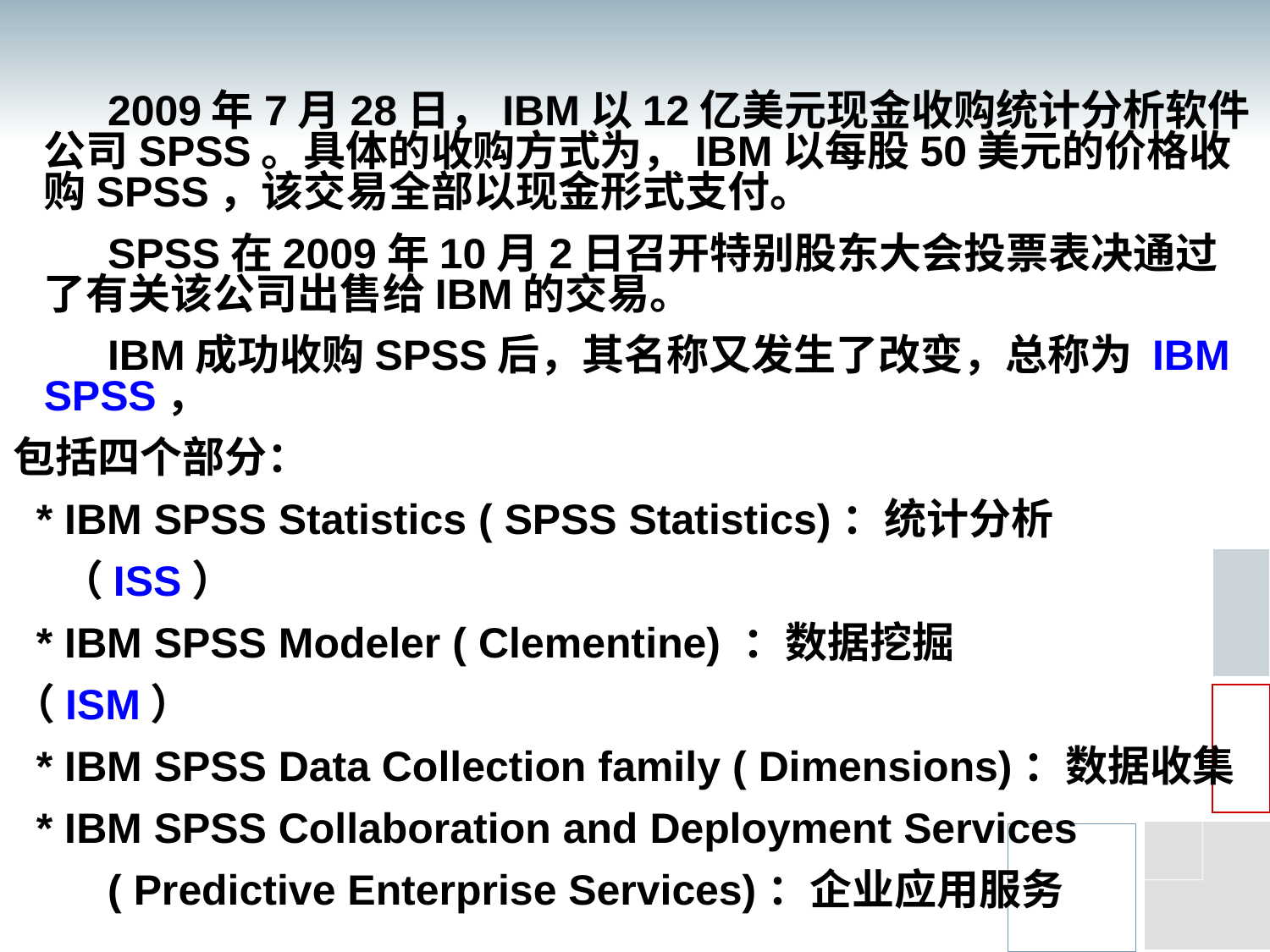

2009年7月28日，IBM以12亿美元现金收购统计分析软件公司SPSS。具体的收购方式为，IBM以每股50美元的价格收购SPSS，该交易全部以现金形式支付。
        SPSS在2009年10月2日召开特别股东大会投票表决通过了有关该公司出售给IBM的交易。
        IBM成功收购SPSS后，其名称又发生了改变，总称为 IBM SPSS，
包括四个部分：
  * IBM SPSS Statistics ( SPSS Statistics)：统计分析
    （ISS）
  * IBM SPSS Modeler ( Clementine) ：数据挖掘
（ISM）
  * IBM SPSS Data Collection family ( Dimensions)：数据收集
  * IBM SPSS Collaboration and Deployment Services
        ( Predictive Enterprise Services)：企业应用服务